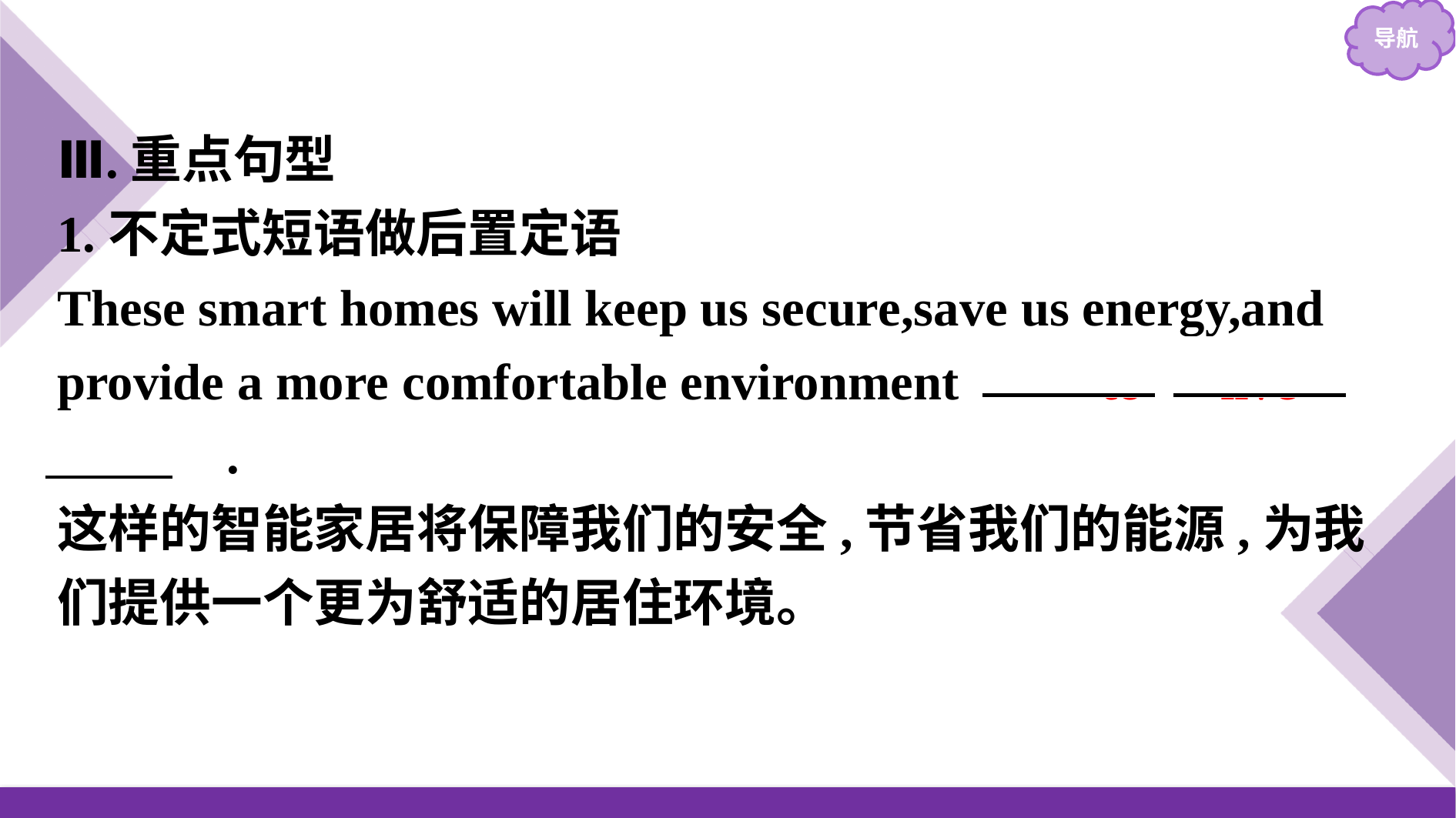

Ⅲ.重点句型
1.不定式短语做后置定语
These smart homes will keep us secure,save us energy,and provide a more comfortable environment 　　to      live in　　.
这样的智能家居将保障我们的安全,节省我们的能源,为我们提供一个更为舒适的居住环境。